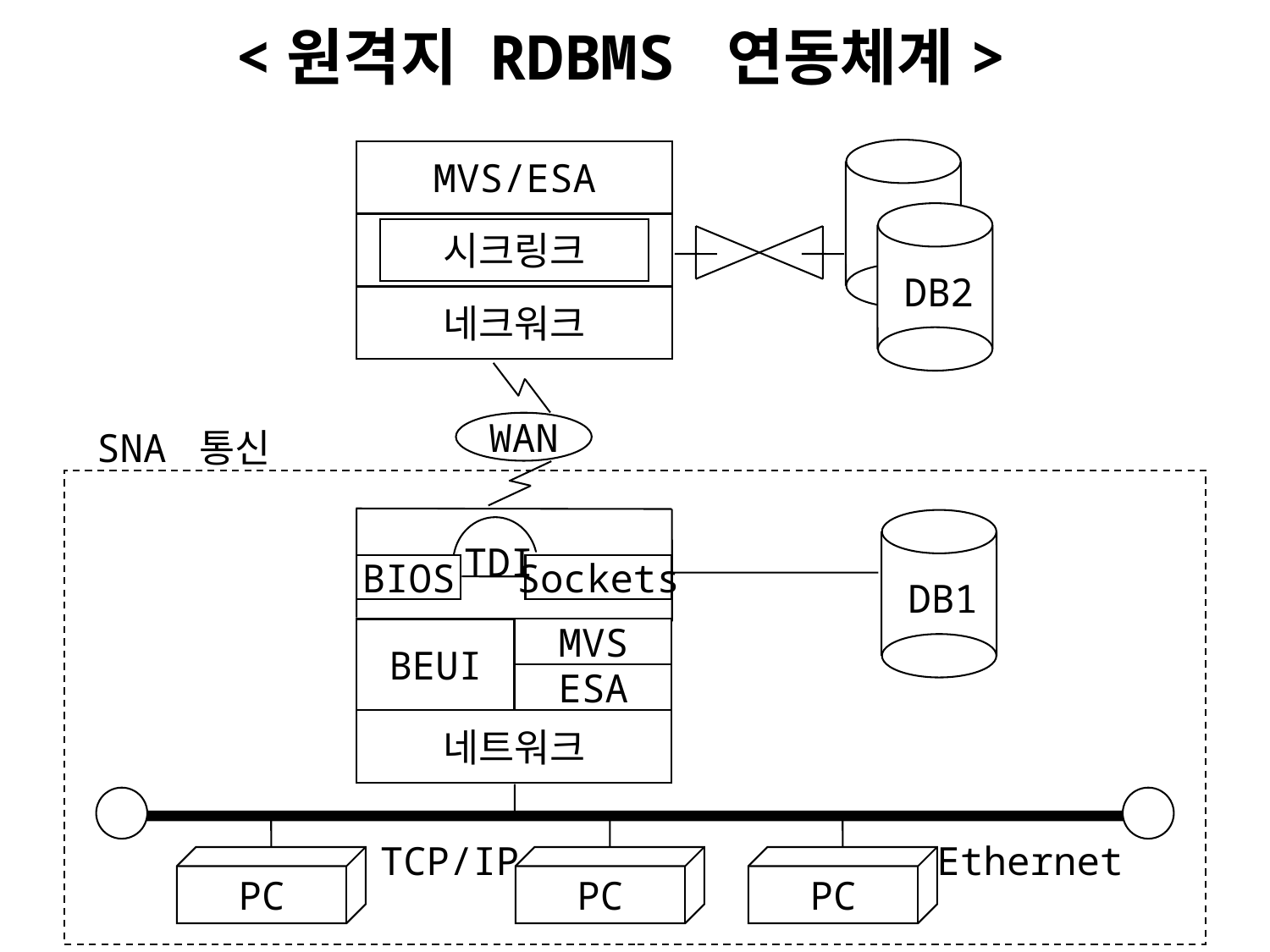

<원격지 RDBMS 연동체계>

MVS/ESA

DB2

시크링크

DB2

네크워크

WAN
SNA 통신

TDI

BIOS
Sockets
DB1

BEUI
MVS

ESA
네트워크

TCP/IP
Ethernet
PC
PC
PC